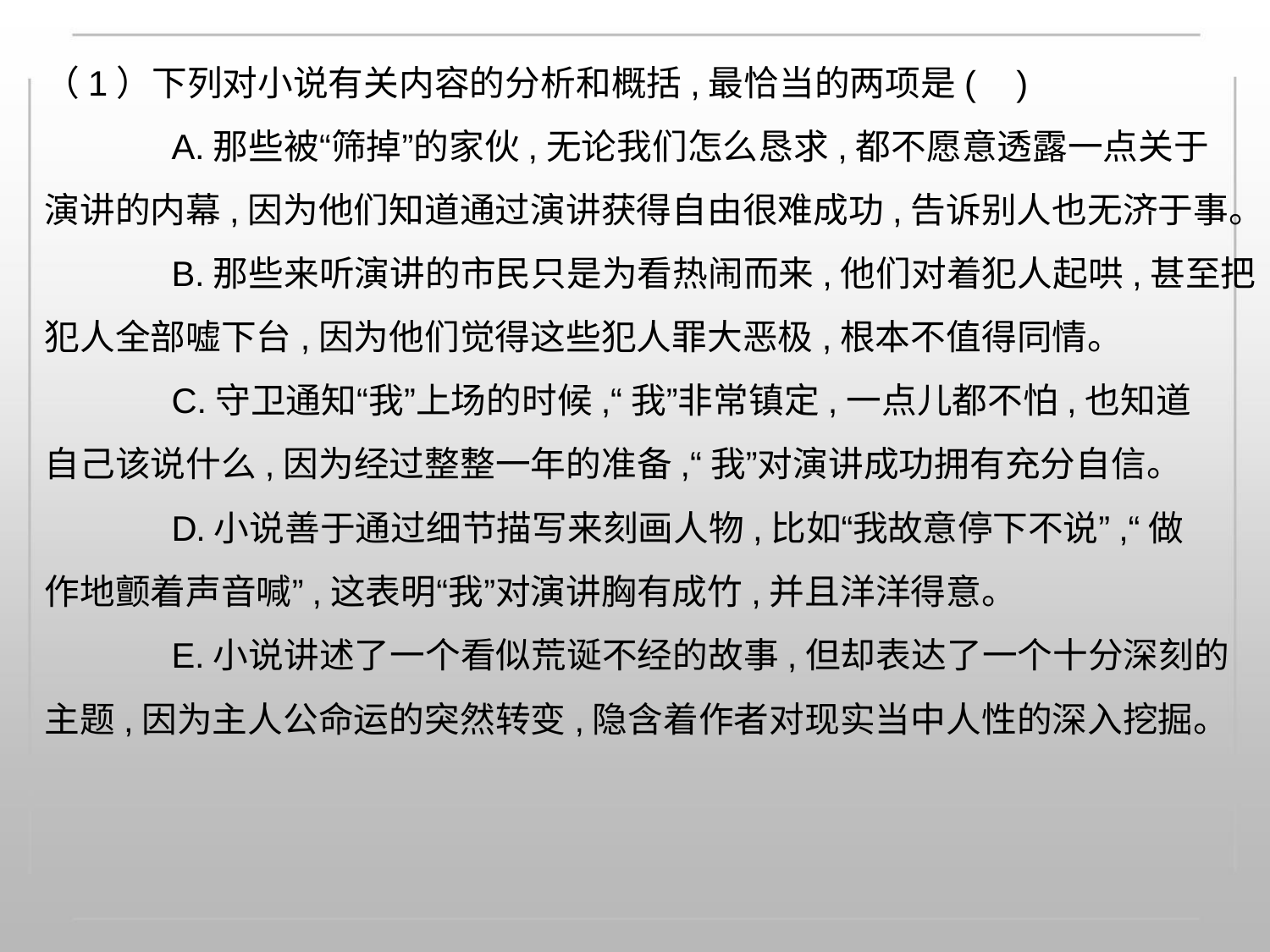

（1）下列对小说有关内容的分析和概括,最恰当的两项是( )
A.那些被“筛掉”的家伙,无论我们怎么恳求,都不愿意透露一点关于
演讲的内幕,因为他们知道通过演讲获得自由很难成功,告诉别人也无济于事。
B.那些来听演讲的市民只是为看热闹而来,他们对着犯人起哄,甚至把
犯人全部嘘下台,因为他们觉得这些犯人罪大恶极,根本不值得同情。
C.守卫通知“我”上场的时候,“我”非常镇定,一点儿都不怕,也知道
自己该说什么,因为经过整整一年的准备,“我”对演讲成功拥有充分自信。
D.小说善于通过细节描写来刻画人物,比如“我故意停下不说”,“做
作地颤着声音喊”,这表明“我”对演讲胸有成竹,并且洋洋得意。
E.小说讲述了一个看似荒诞不经的故事,但却表达了一个十分深刻的
主题,因为主人公命运的突然转变,隐含着作者对现实当中人性的深入挖掘。